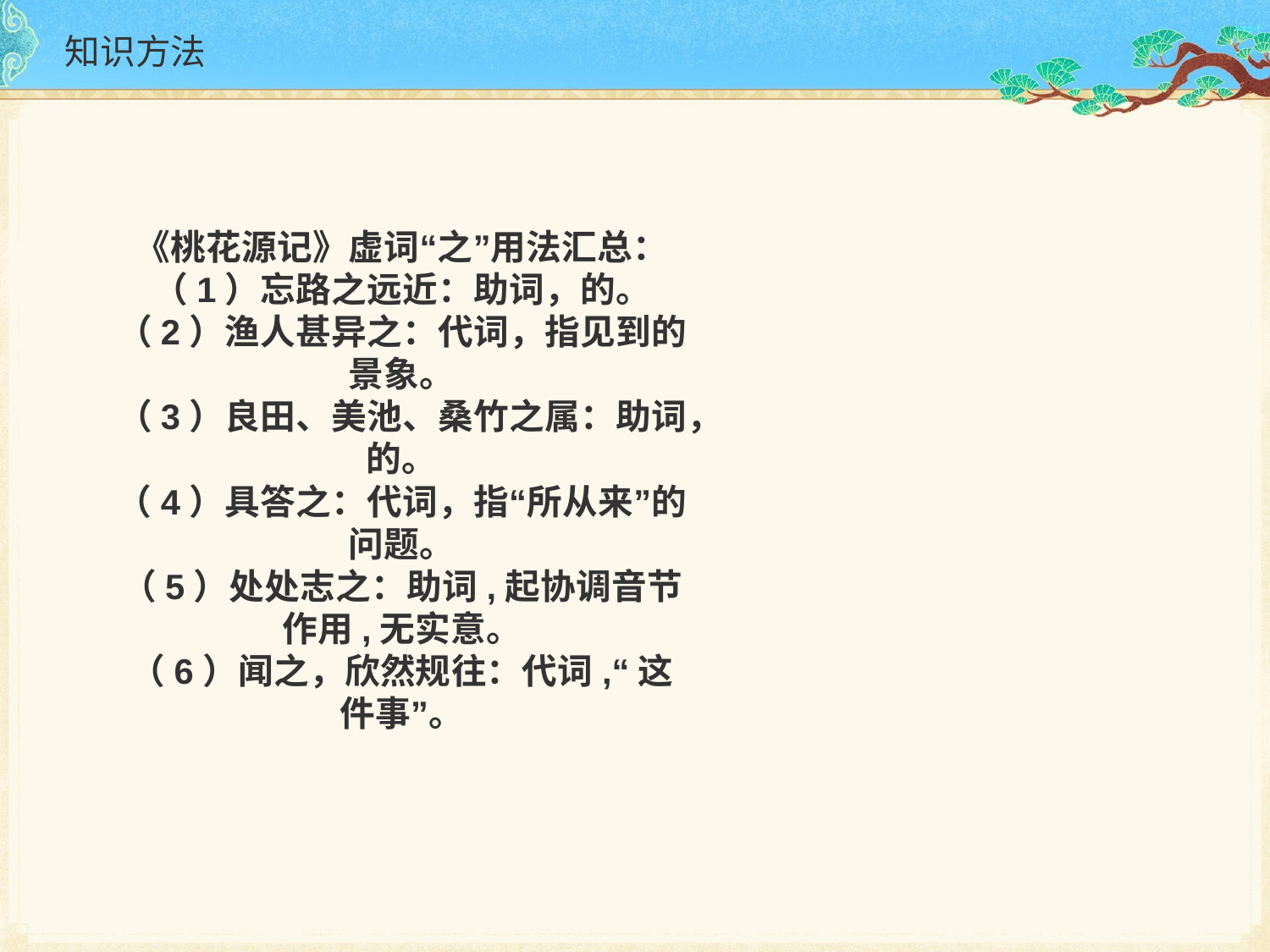

# 知识方法
《桃花源记》虚词“之”用法汇总：
（1）忘路之远近：助词，的。
（2）渔人甚异之：代词，指见到的景象。
（3）良田、美池、桑竹之属：助词，的。
（4）具答之：代词，指“所从来”的问题。
（5）处处志之：助词,起协调音节作用,无实意。
（6）闻之，欣然规往：代词,“这件事”。